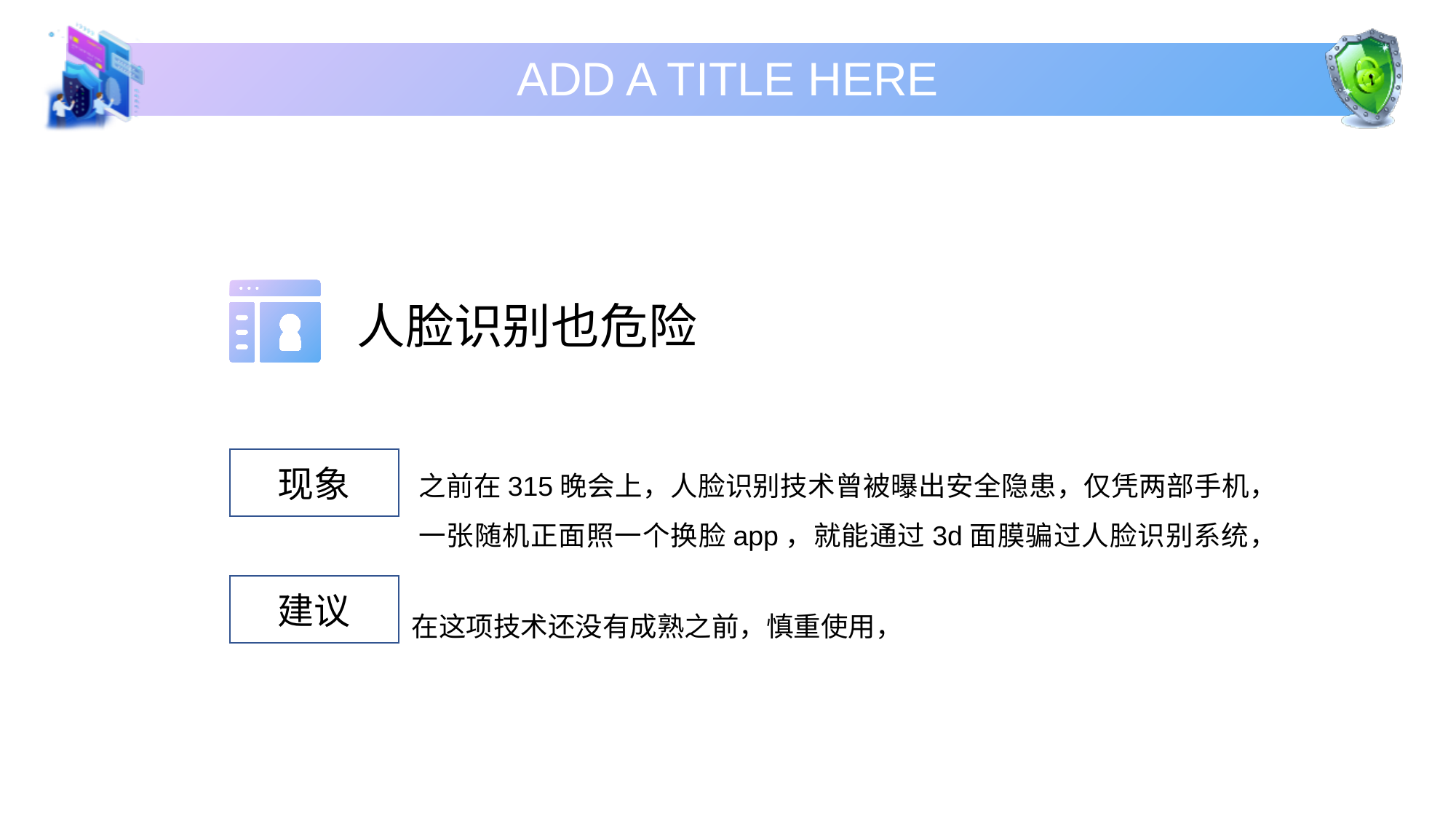

ADD A TITLE HERE

人脸识别也危险
之前在315晚会上，人脸识别技术曾被曝出安全隐患，仅凭两部手机，一张随机正面照一个换脸app，就能通过3d面膜骗过人脸识别系统，
现象
建议
在这项技术还没有成熟之前，慎重使用，